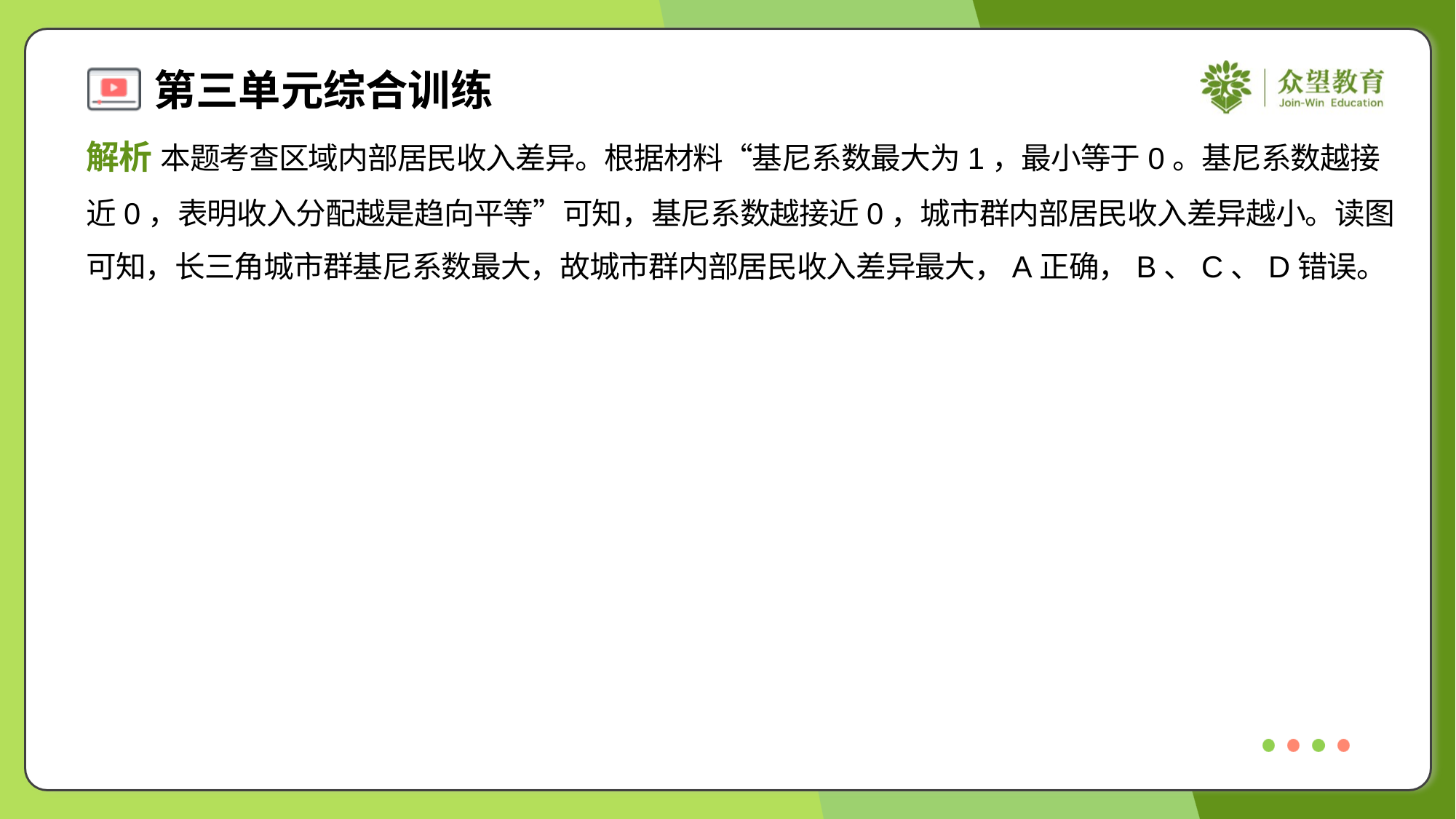

解析 本题考查区域内部居民收入差异。根据材料“基尼系数最大为1，最小等于0。基尼系数越接
近0，表明收入分配越是趋向平等”可知，基尼系数越接近0，城市群内部居民收入差异越小。读图
可知，长三角城市群基尼系数最大，故城市群内部居民收入差异最大，A正确，B、C、D错误。